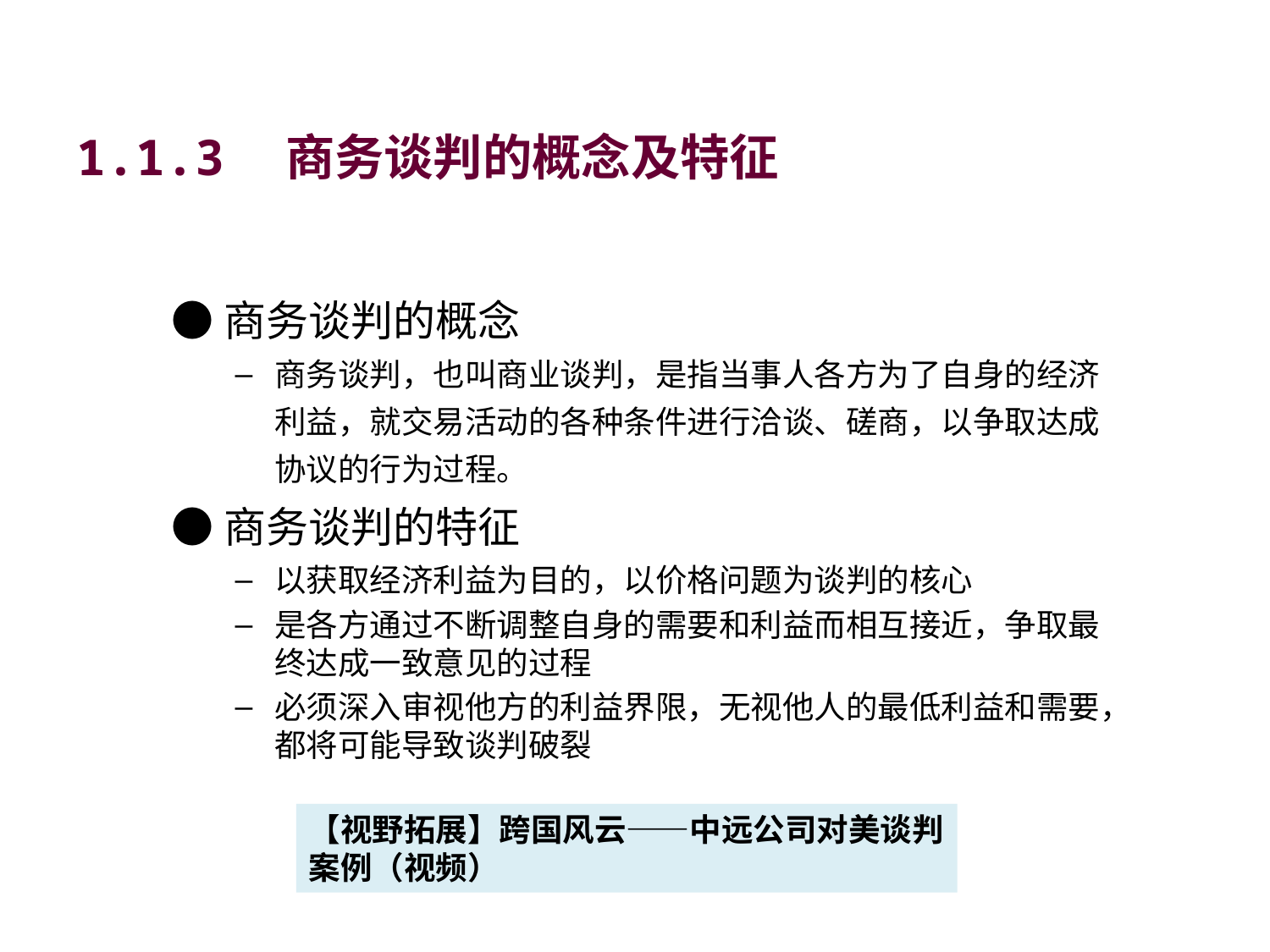

# 1.1.3　商务谈判的概念及特征
●商务谈判的概念
商务谈判，也叫商业谈判，是指当事人各方为了自身的经济利益，就交易活动的各种条件进行洽谈、磋商，以争取达成协议的行为过程。
●商务谈判的特征
以获取经济利益为目的，以价格问题为谈判的核心
是各方通过不断调整自身的需要和利益而相互接近，争取最终达成一致意见的过程
必须深入审视他方的利益界限，无视他人的最低利益和需要，都将可能导致谈判破裂

【视野拓展】跨国风云——中远公司对美谈判案例（视频）